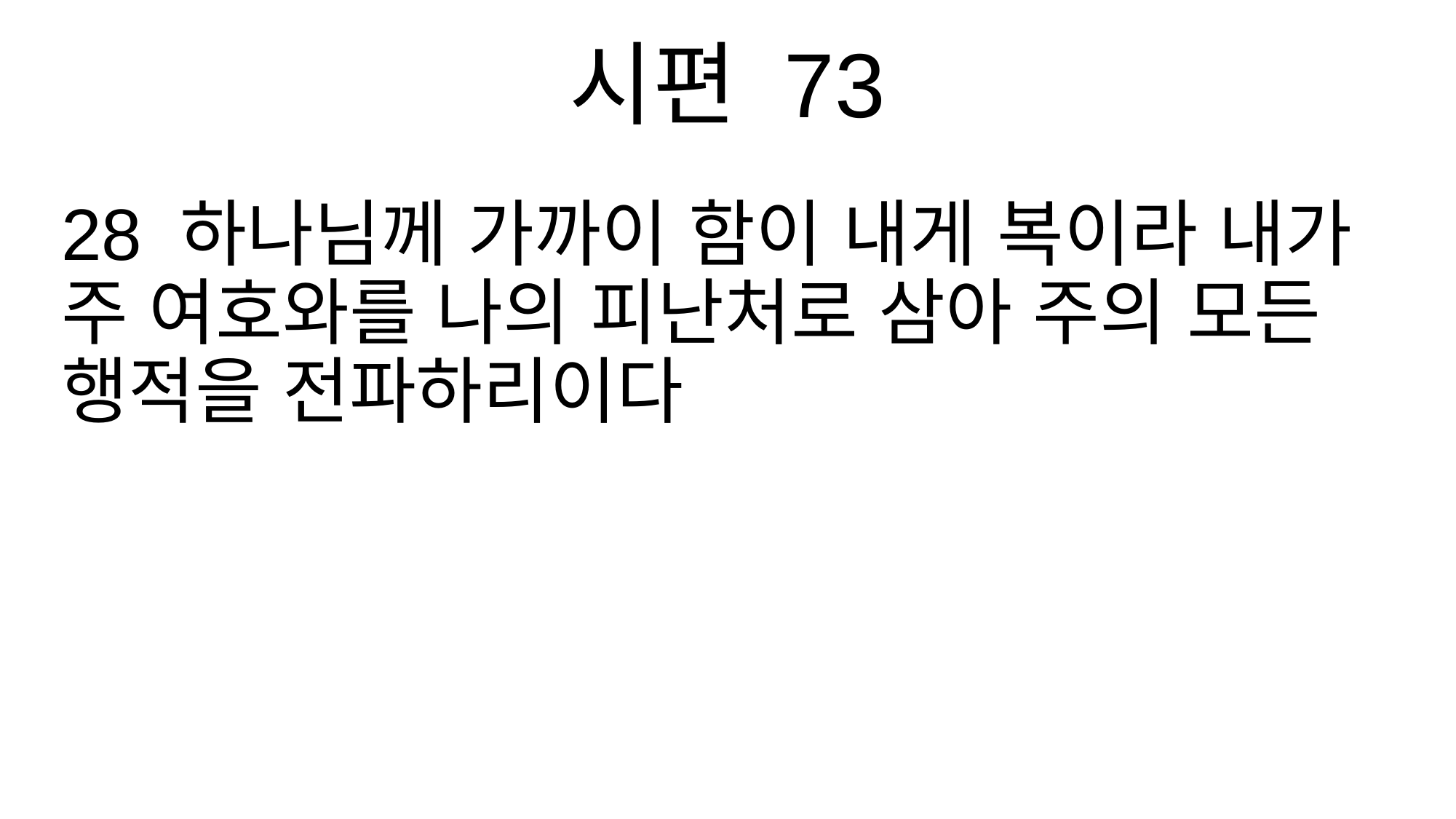

시편 73
28 하나님께 가까이 함이 내게 복이라 내가 주 여호와를 나의 피난처로 삼아 주의 모든 행적을 전파하리이다